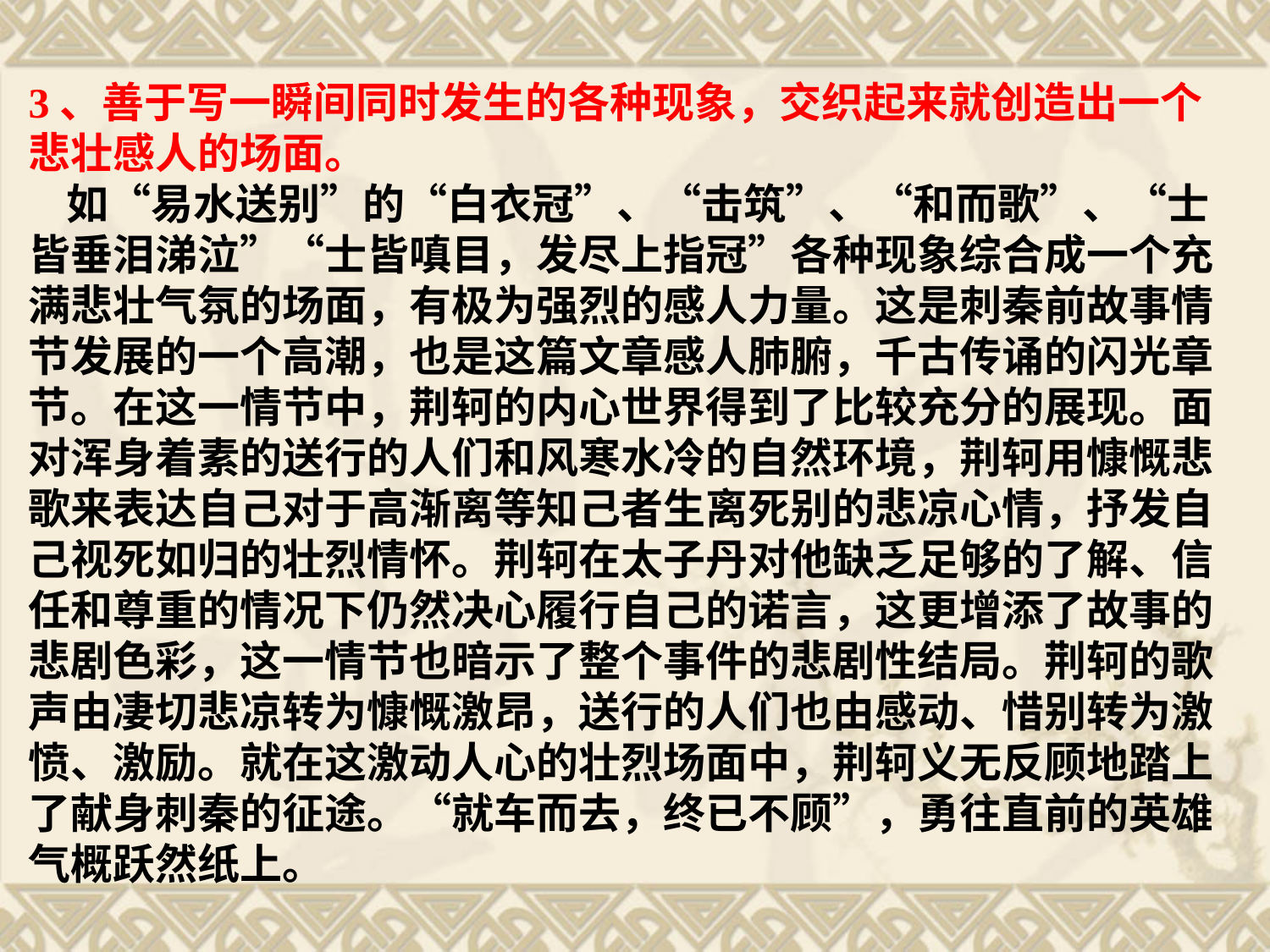

3、善于写一瞬间同时发生的各种现象，交织起来就创造出一个悲壮感人的场面。
    如“易水送别”的“白衣冠”、“击筑”、“和而歌”、“士皆垂泪涕泣”“士皆嗔目，发尽上指冠”各种现象综合成一个充满悲壮气氛的场面，有极为强烈的感人力量。这是刺秦前故事情节发展的一个高潮，也是这篇文章感人肺腑，千古传诵的闪光章节。在这一情节中，荆轲的内心世界得到了比较充分的展现。面对浑身着素的送行的人们和风寒水冷的自然环境，荆轲用慷慨悲歌来表达自己对于高渐离等知己者生离死别的悲凉心情，抒发自己视死如归的壮烈情怀。荆轲在太子丹对他缺乏足够的了解、信任和尊重的情况下仍然决心履行自己的诺言，这更增添了故事的悲剧色彩，这一情节也暗示了整个事件的悲剧性结局。荆轲的歌声由凄切悲凉转为慷慨激昂，送行的人们也由感动、惜别转为激愤、激励。就在这激动人心的壮烈场面中，荆轲义无反顾地踏上了献身刺秦的征途。“就车而去，终已不顾”，勇往直前的英雄气概跃然纸上。